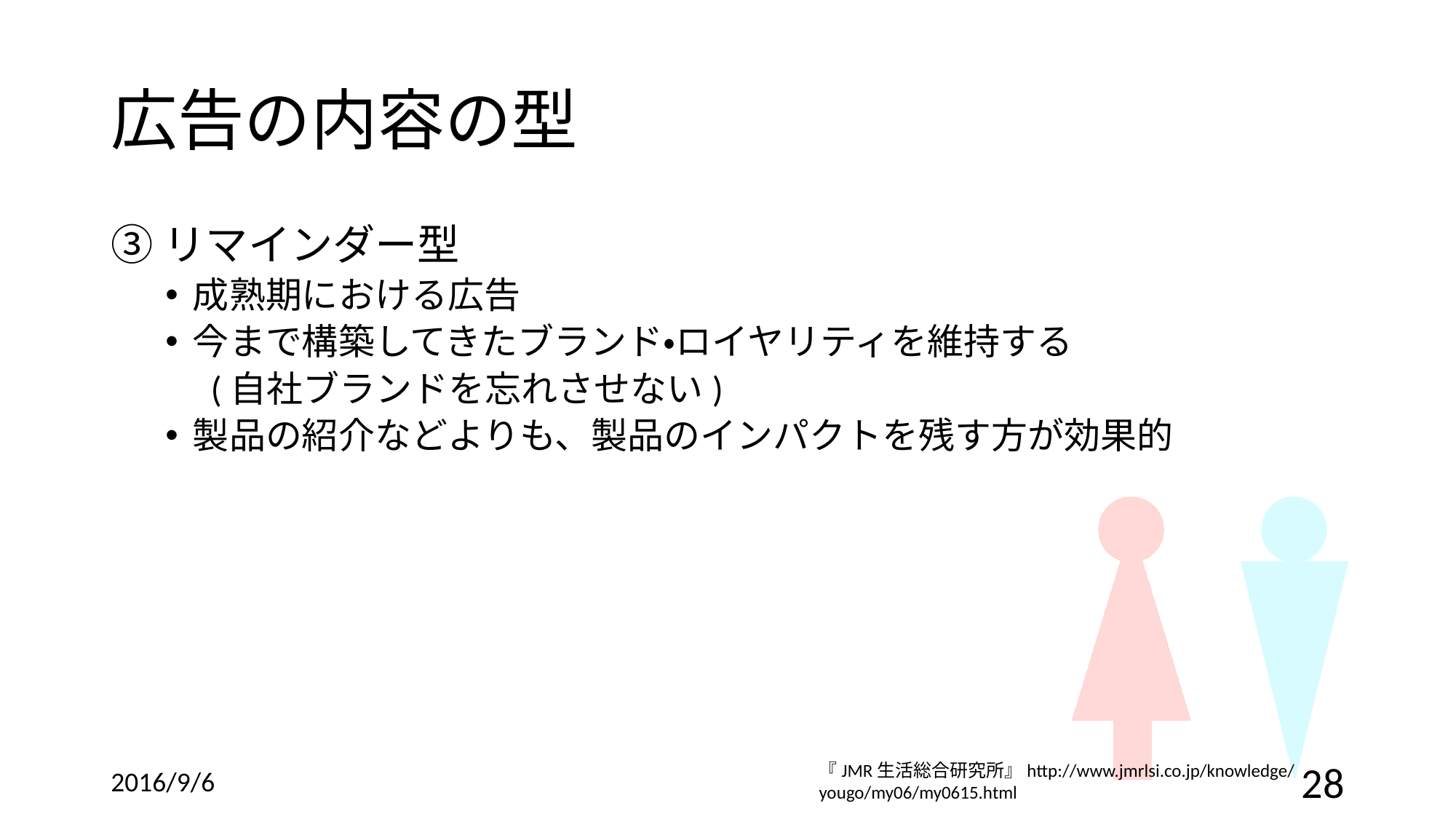

# 広告の内容の型
③リマインダー型
成熟期における広告
今まで構築してきたブランド・ロイヤリティを維持する
　(自社ブランドを忘れさせない)
製品の紹介などよりも、製品のインパクトを残す方が効果的

『JMR生活総合研究所』http://www.jmrlsi.co.jp/knowledge/yougo/my06/my0615.html
2016/9/6
28